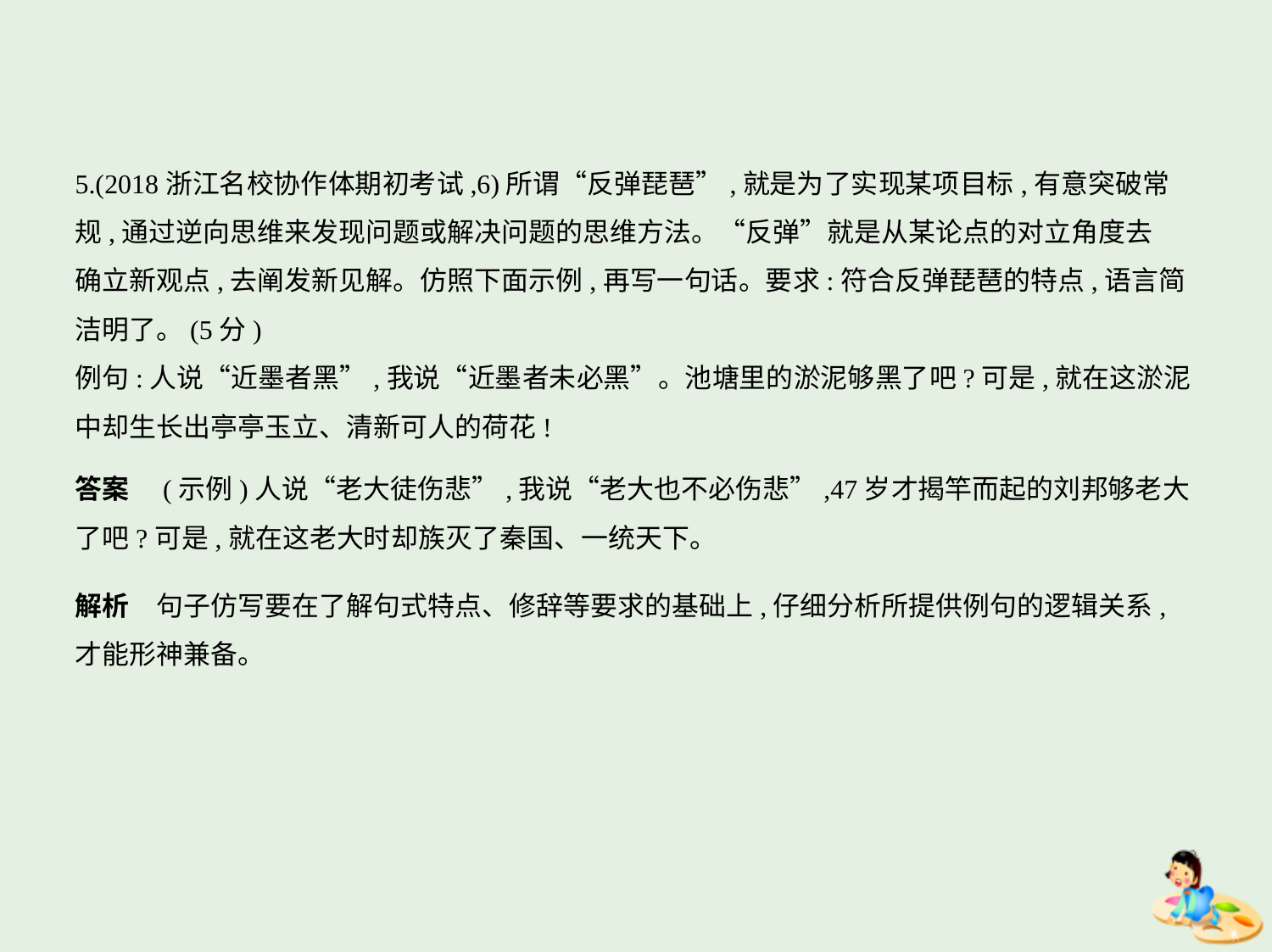

5.(2018浙江名校协作体期初考试,6)所谓“反弹琵琶”,就是为了实现某项目标,有意突破常
规,通过逆向思维来发现问题或解决问题的思维方法。“反弹”就是从某论点的对立角度去
确立新观点,去阐发新见解。仿照下面示例,再写一句话。要求:符合反弹琵琶的特点,语言简
洁明了。(5分)
例句:人说“近墨者黑”,我说“近墨者未必黑”。池塘里的淤泥够黑了吧?可是,就在这淤泥
中却生长出亭亭玉立、清新可人的荷花!
答案　(示例)人说“老大徒伤悲”,我说“老大也不必伤悲”,47岁才揭竿而起的刘邦够老大
了吧?可是,就在这老大时却族灭了秦国、一统天下。
解析　句子仿写要在了解句式特点、修辞等要求的基础上,仔细分析所提供例句的逻辑关系,
才能形神兼备。